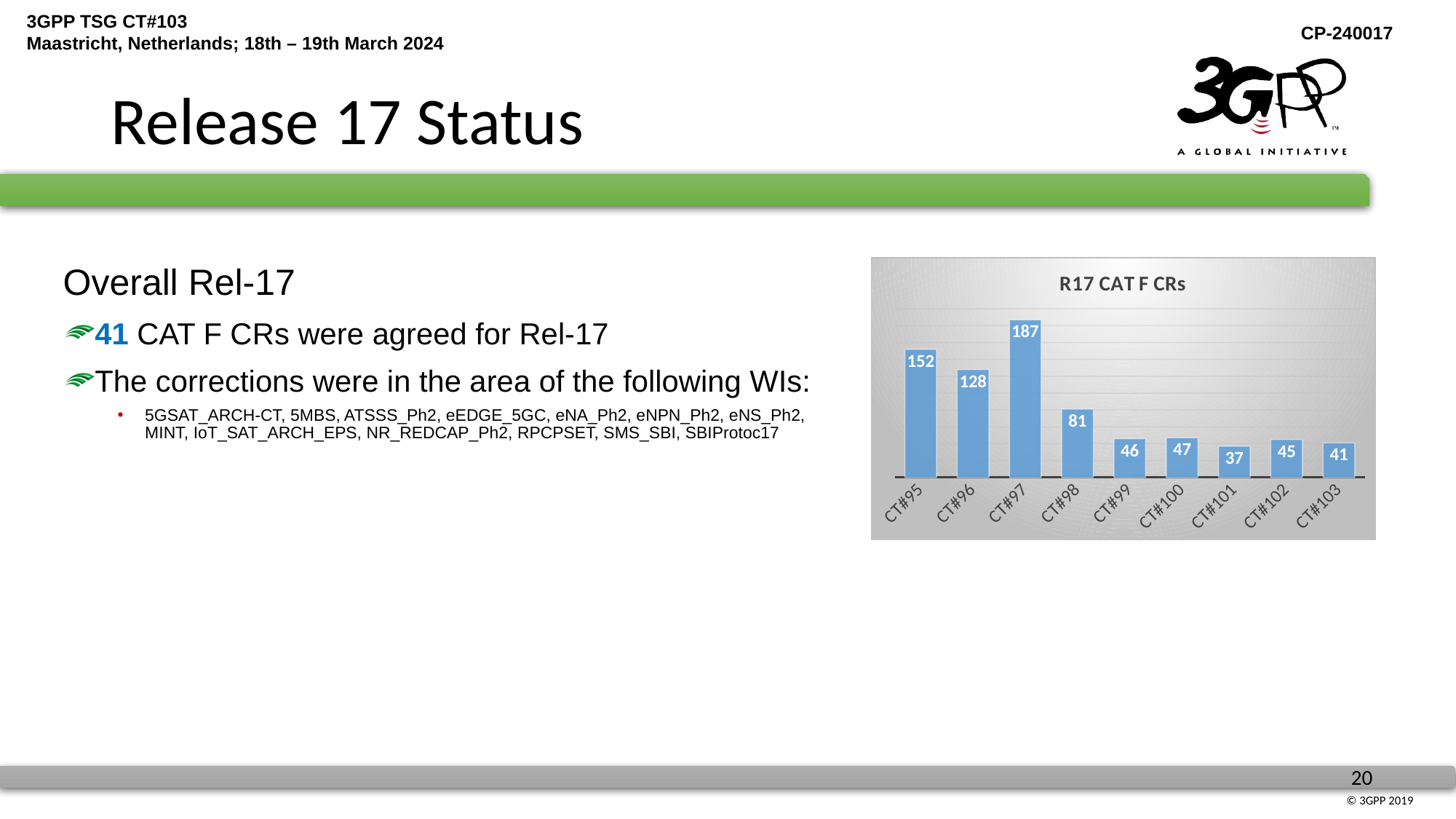

# Release 17 Status

### Chart: R17 CAT F CRs

| Category | 系列 1 |
|---|---|
| CT#95 | 152.0 |
| CT#96 | 128.0 |
| CT#97 | 187.0 |
| CT#98 | 81.0 |
| CT#99 | 46.0 |
| CT#100 | 47.0 |
| CT#101 | 37.0 |
| CT#102 | 45.0 |
| CT#103 | 41.0 |
Overall Rel-17
41 CAT F CRs were agreed for Rel-17
The corrections were in the area of the following WIs:
5GSAT_ARCH-CT, 5MBS, ATSSS_Ph2, eEDGE_5GC, eNA_Ph2, eNPN_Ph2, eNS_Ph2, MINT, IoT_SAT_ARCH_EPS, NR_REDCAP_Ph2, RPCPSET, SMS_SBI, SBIProtoc17